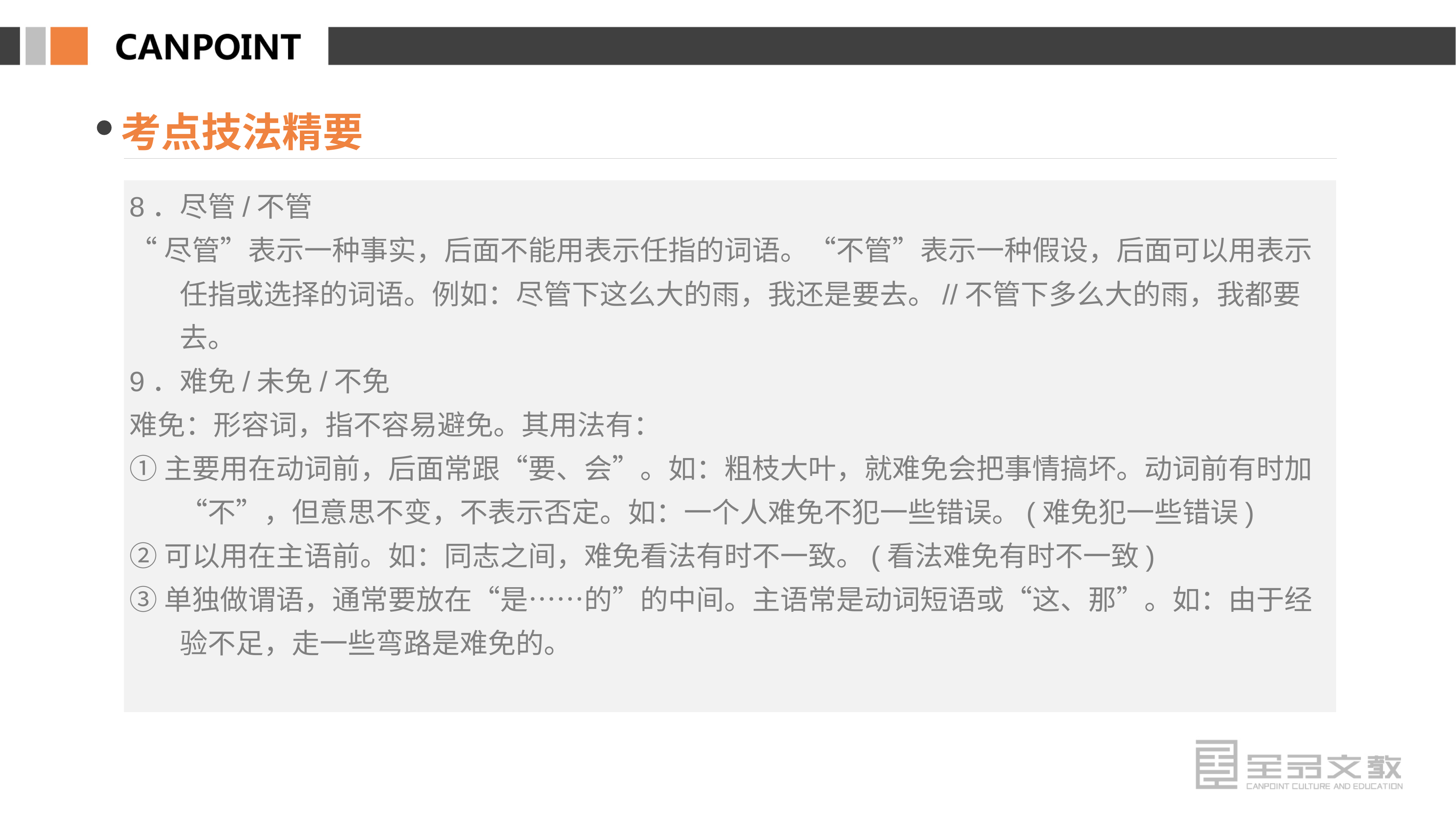

考点技法精要

8．尽管/不管
“尽管”表示一种事实，后面不能用表示任指的词语。“不管”表示一种假设，后面可以用表示任指或选择的词语。例如：尽管下这么大的雨，我还是要去。//不管下多么大的雨，我都要去。
9．难免/未免/不免
难免：形容词，指不容易避免。其用法有：
①主要用在动词前，后面常跟“要、会”。如：粗枝大叶，就难免会把事情搞坏。动词前有时加“不”，但意思不变，不表示否定。如：一个人难免不犯一些错误。(难免犯一些错误)
②可以用在主语前。如：同志之间，难免看法有时不一致。(看法难免有时不一致)
③单独做谓语，通常要放在“是……的”的中间。主语常是动词短语或“这、那”。如：由于经验不足，走一些弯路是难免的。